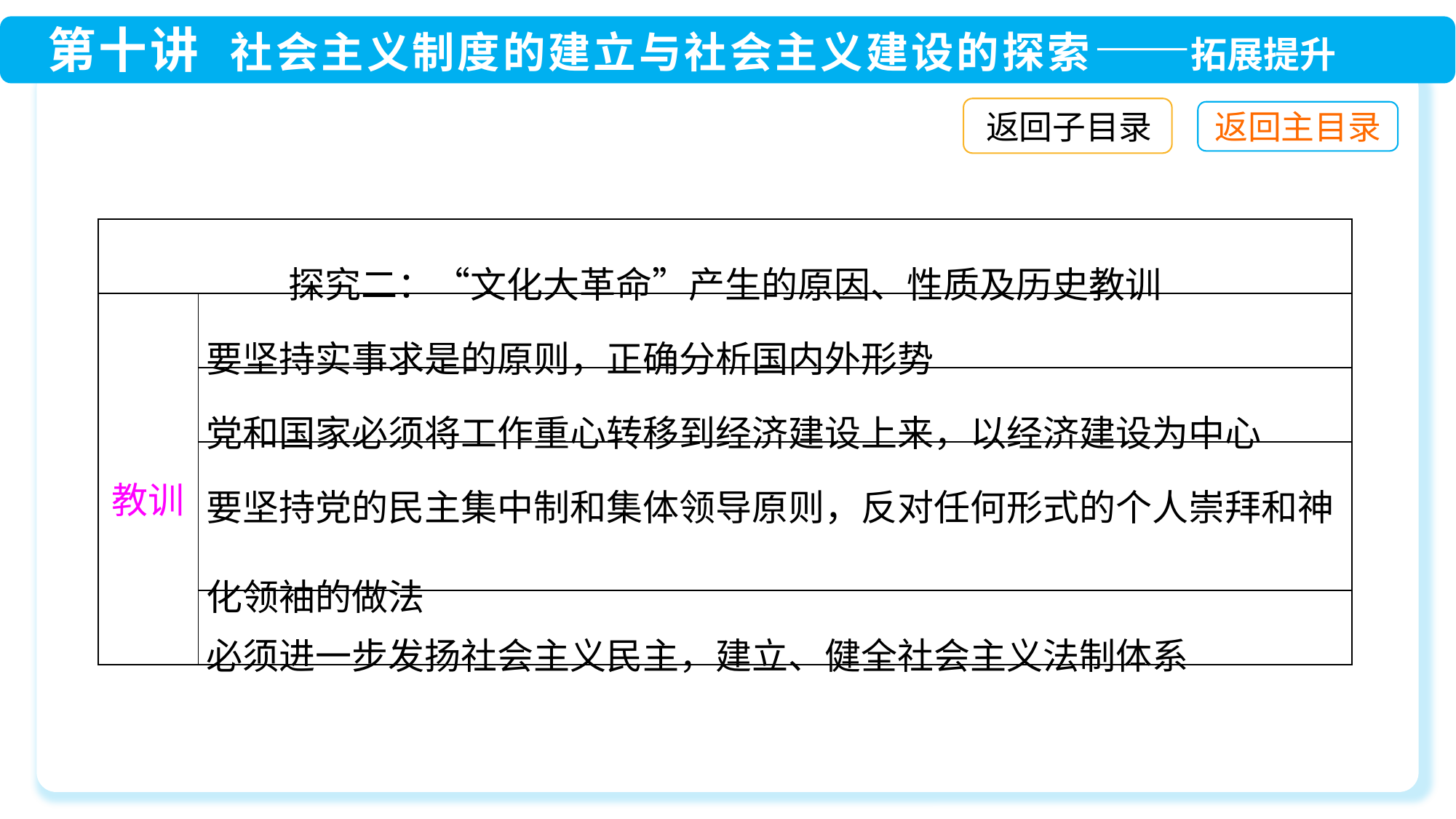

返回子目录
| 探究二：“文化大革命”产生的原因、性质及历史教训 |  |
| --- | --- |
| 教训 | 要坚持实事求是的原则，正确分析国内外形势 |
|  | 党和国家必须将工作重心转移到经济建设上来，以经济建设为中心 |
|  | 要坚持党的民主集中制和集体领导原则，反对任何形式的个人崇拜和神化领袖的做法 |
|  | 必须进一步发扬社会主义民主，建立、健全社会主义法制体系 |